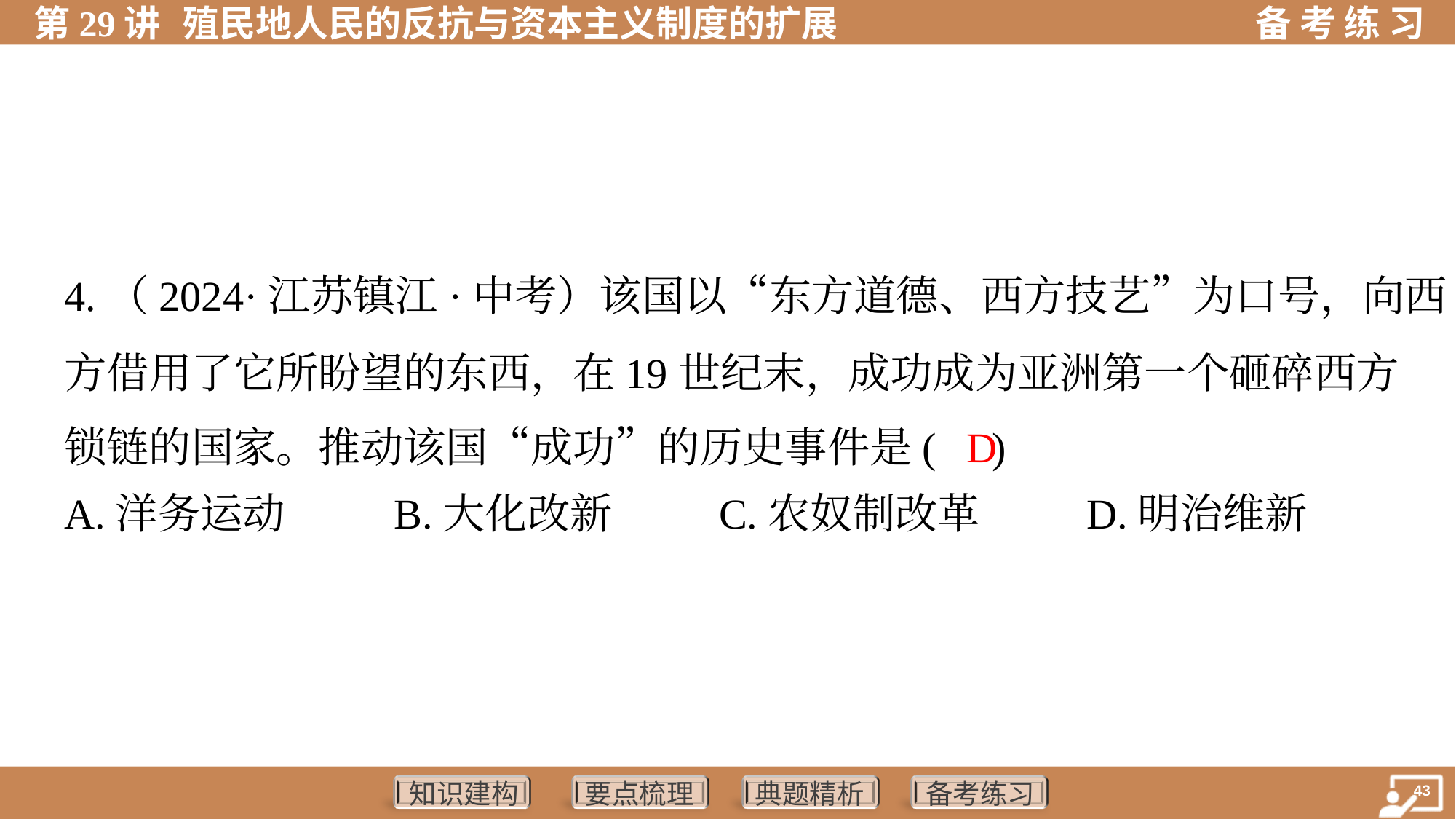

4.（2024·江苏镇江·中考）该国以“东方道德、西方技艺”为口号，向西
方借用了它所盼望的东西，在19世纪末，成功成为亚洲第一个砸碎西方
锁链的国家。推动该国“成功”的历史事件是(     )
    D
A.洋务运动	B.大化改新	C.农奴制改革	D.明治维新